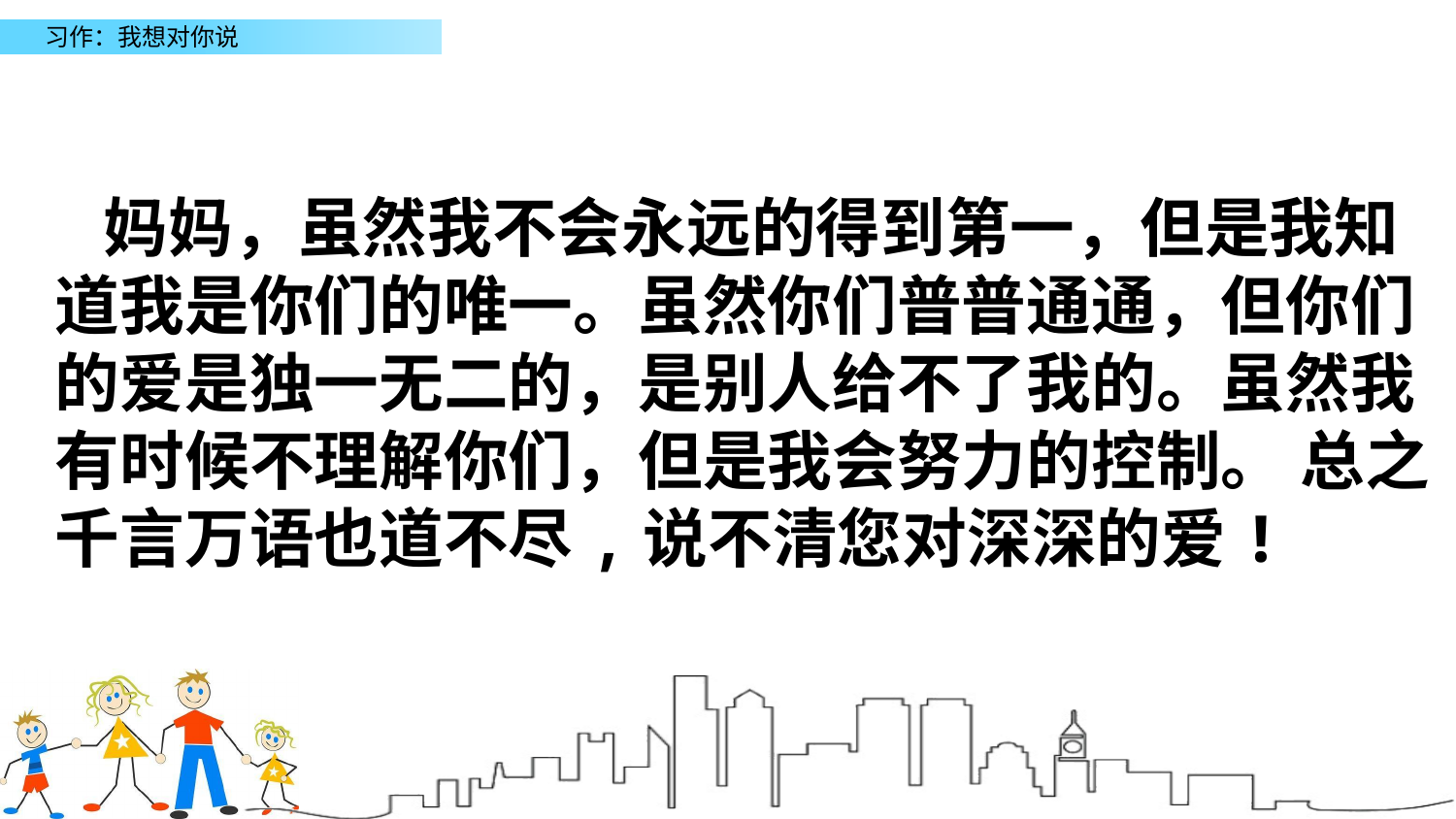

妈妈，虽然我不会永远的得到第一，但是我知道我是你们的唯一。虽然你们普普通通，但你们的爱是独一无二的，是别人给不了我的。虽然我有时候不理解你们，但是我会努力的控制。 总之,千言万语也道不尽,说不清您对深深的爱!
14